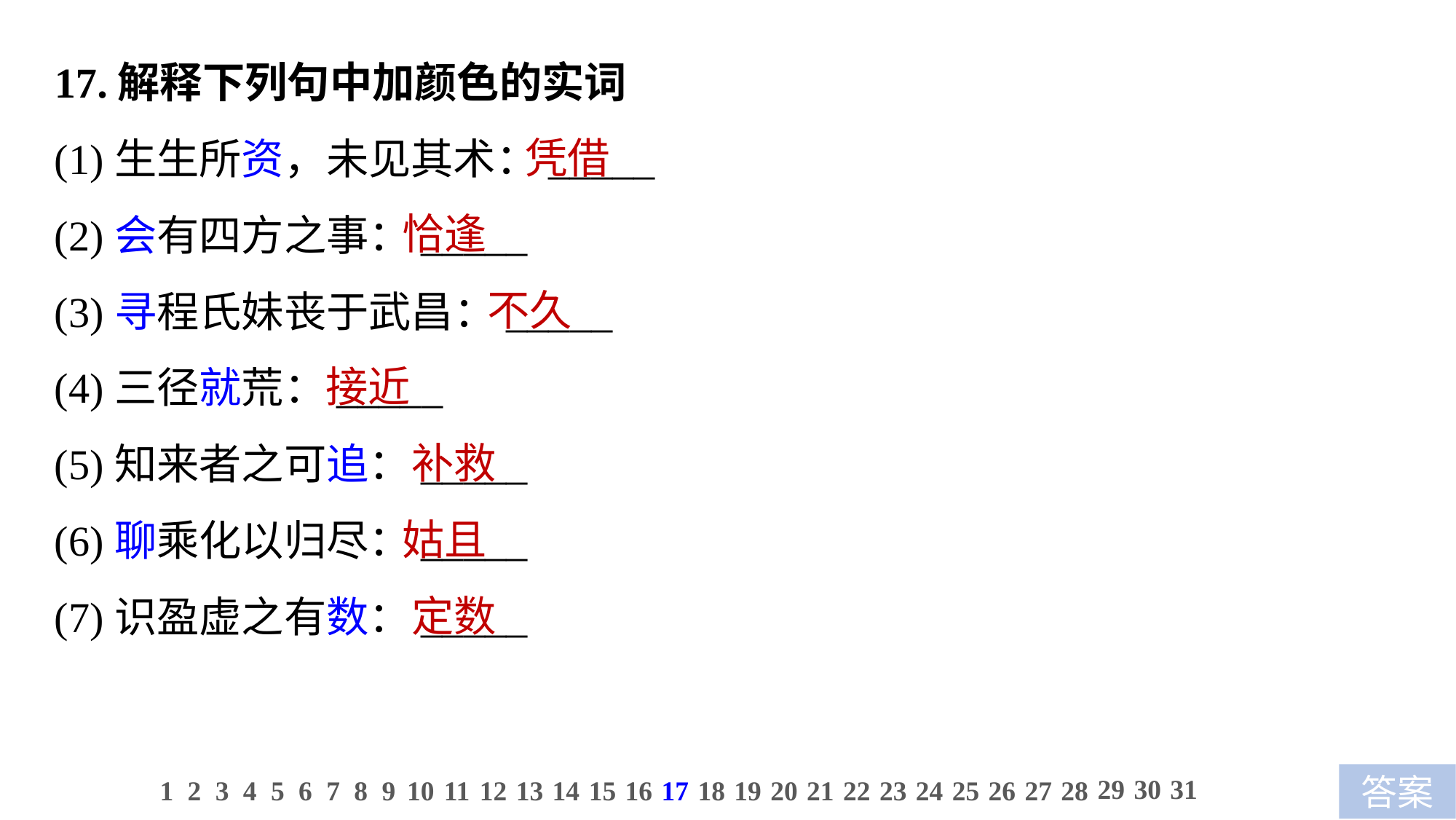

17.解释下列句中加颜色的实词
(1)生生所资，未见其术：_____
(2)会有四方之事：_____
(3)寻程氏妹丧于武昌：_____
(4)三径就荒：_____
(5)知来者之可追：_____
(6)聊乘化以归尽：_____
(7)识盈虚之有数：_____
                    凭借
       恰逢
                不久
接近
        补救
       姑且
        定数
29
30
31
1
2
3
4
5
6
7
8
9
10
11
12
13
14
15
16
17
18
19
20
21
22
23
24
25
26
27
28
答案